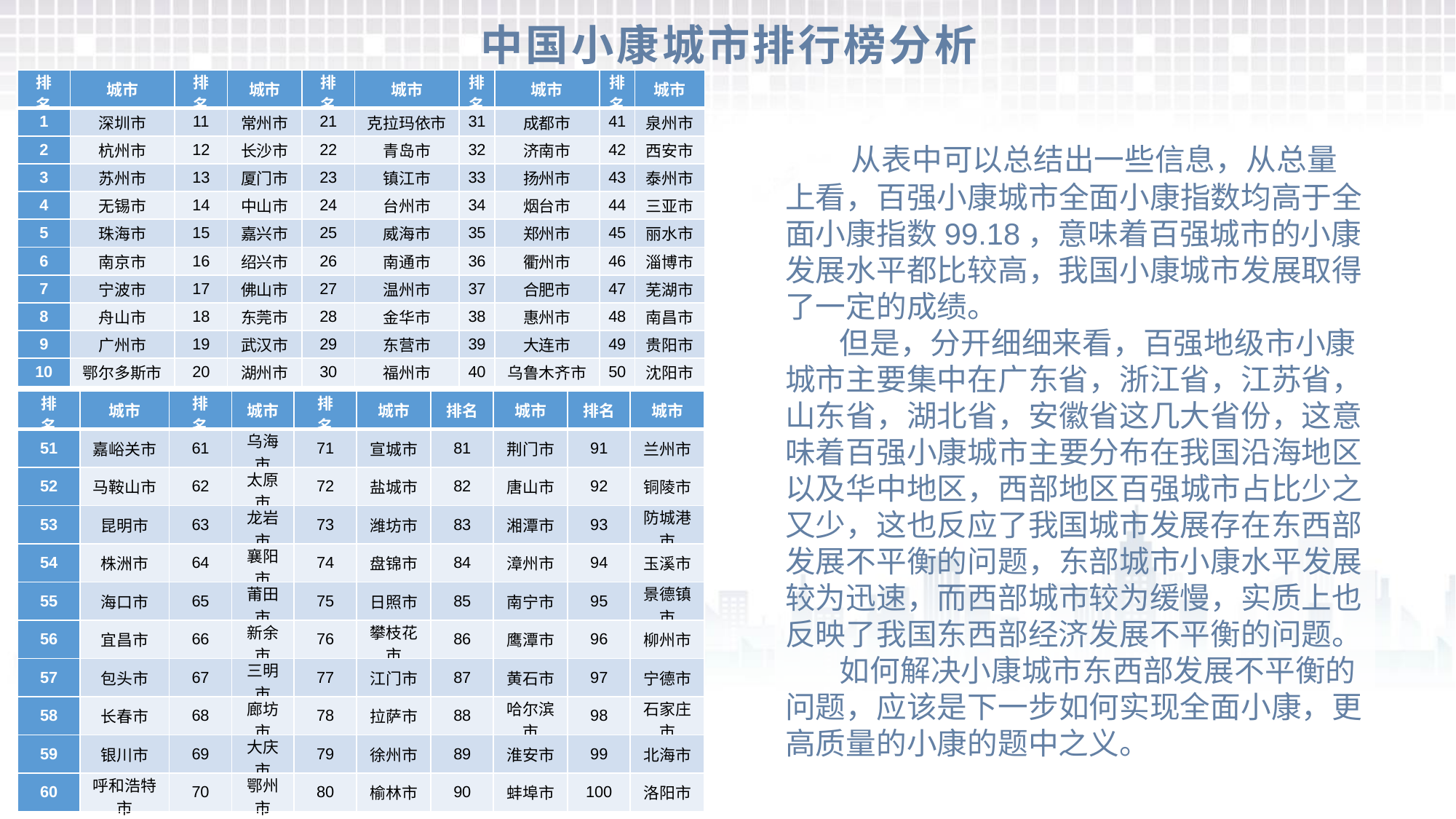

# 中国小康城市排行榜分析
| 排 名 | 城市 | 排 名 | 城市 | 排 名 | 城市 | 排名 | 城市 | 排名 | 城市 |
| --- | --- | --- | --- | --- | --- | --- | --- | --- | --- |
| 1 | 深圳市 | 11 | 常州市 | 21 | 克拉玛依市 | 31 | 成都市 | 41 | 泉州市 |
| 2 | 杭州市 | 12 | 长沙市 | 22 | 青岛市 | 32 | 济南市 | 42 | 西安市 |
| 3 | 苏州市 | 13 | 厦门市 | 23 | 镇江市 | 33 | 扬州市 | 43 | 泰州市 |
| 4 | 无锡市 | 14 | 中山市 | 24 | 台州市 | 34 | 烟台市 | 44 | 三亚市 |
| 5 | 珠海市 | 15 | 嘉兴市 | 25 | 威海市 | 35 | 郑州市 | 45 | 丽水市 |
| 6 | 南京市 | 16 | 绍兴市 | 26 | 南通市 | 36 | 衢州市 | 46 | 淄博市 |
| 7 | 宁波市 | 17 | 佛山市 | 27 | 温州市 | 37 | 合肥市 | 47 | 芜湖市 |
| 8 | 舟山市 | 18 | 东莞市 | 28 | 金华市 | 38 | 惠州市 | 48 | 南昌市 |
| 9 | 广州市 | 19 | 武汉市 | 29 | 东营市 | 39 | 大连市 | 49 | 贵阳市 |
| 10 | 鄂尔多斯市 | 20 | 湖州市 | 30 | 福州市 | 40 | 乌鲁木齐市 | 50 | 沈阳市 |
       从表中可以总结出一些信息，从总量上看，百强小康城市全面小康指数均高于全面小康指数99.18，意味着百强城市的小康发展水平都比较高，我国小康城市发展取得了一定的成绩。
       但是，分开细细来看，百强地级市小康城市主要集中在广东省，浙江省，江苏省，山东省，湖北省，安徽省这几大省份，这意味着百强小康城市主要分布在我国沿海地区以及华中地区，西部地区百强城市占比少之又少，这也反应了我国城市发展存在东西部发展不平衡的问题，东部城市小康水平发展较为迅速，而西部城市较为缓慢，实质上也反映了我国东西部经济发展不平衡的问题。
       如何解决小康城市东西部发展不平衡的问题，应该是下一步如何实现全面小康，更高质量的小康的题中之义。

| 排 名 | 城市 | 排 名 | 城市 | 排 名 | 城市 | 排名 | 城市 | 排名 | 城市 |
| --- | --- | --- | --- | --- | --- | --- | --- | --- | --- |
| 51 | 嘉峪关市 | 61 | 乌海市 | 71 | 宣城市 | 81 | 荆门市 | 91 | 兰州市 |
| 52 | 马鞍山市 | 62 | 太原市 | 72 | 盐城市 | 82 | 唐山市 | 92 | 铜陵市 |
| 53 | 昆明市 | 63 | 龙岩市 | 73 | 潍坊市 | 83 | 湘潭市 | 93 | 防城港市 |
| 54 | 株洲市 | 64 | 襄阳市 | 74 | 盘锦市 | 84 | 漳州市 | 94 | 玉溪市 |
| 55 | 海口市 | 65 | 莆田市 | 75 | 日照市 | 85 | 南宁市 | 95 | 景德镇市 |
| 56 | 宜昌市 | 66 | 新余市 | 76 | 攀枝花市 | 86 | 鹰潭市 | 96 | 柳州市 |
| 57 | 包头市 | 67 | 三明市 | 77 | 江门市 | 87 | 黄石市 | 97 | 宁德市 |
| 58 | 长春市 | 68 | 廊坊市 | 78 | 拉萨市 | 88 | 哈尔滨市 | 98 | 石家庄市 |
| 59 | 银川市 | 69 | 大庆市 | 79 | 徐州市 | 89 | 淮安市 | 99 | 北海市 |
| 60 | 呼和浩特市 | 70 | 鄂州市 | 80 | 榆林市 | 90 | 蚌埠市 | 100 | 洛阳市 |